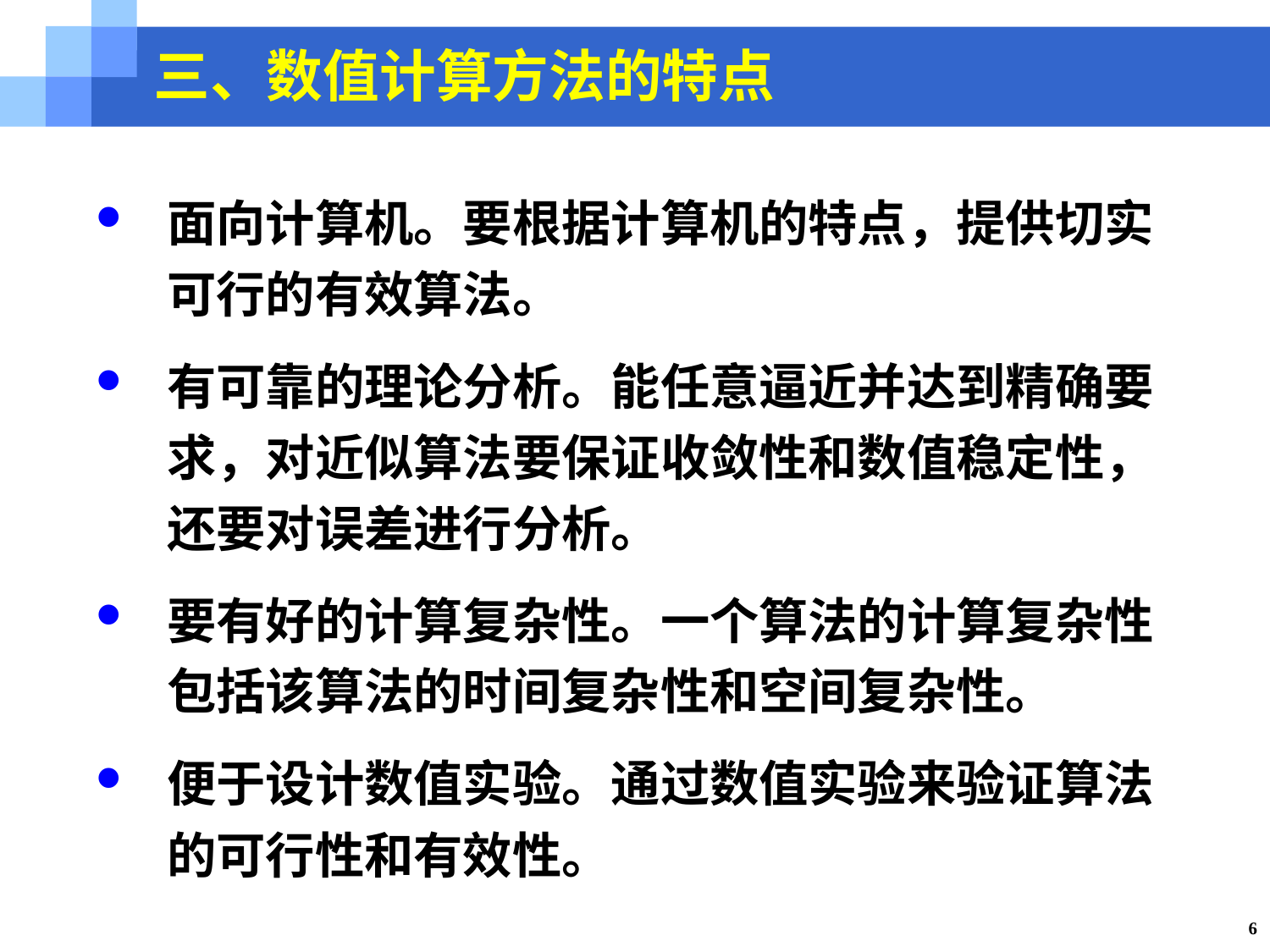

三、数值计算方法的特点
面向计算机。要根据计算机的特点，提供切实可行的有效算法。
有可靠的理论分析。能任意逼近并达到精确要求，对近似算法要保证收敛性和数值稳定性，还要对误差进行分析。
要有好的计算复杂性。一个算法的计算复杂性包括该算法的时间复杂性和空间复杂性。
便于设计数值实验。通过数值实验来验证算法的可行性和有效性。
6